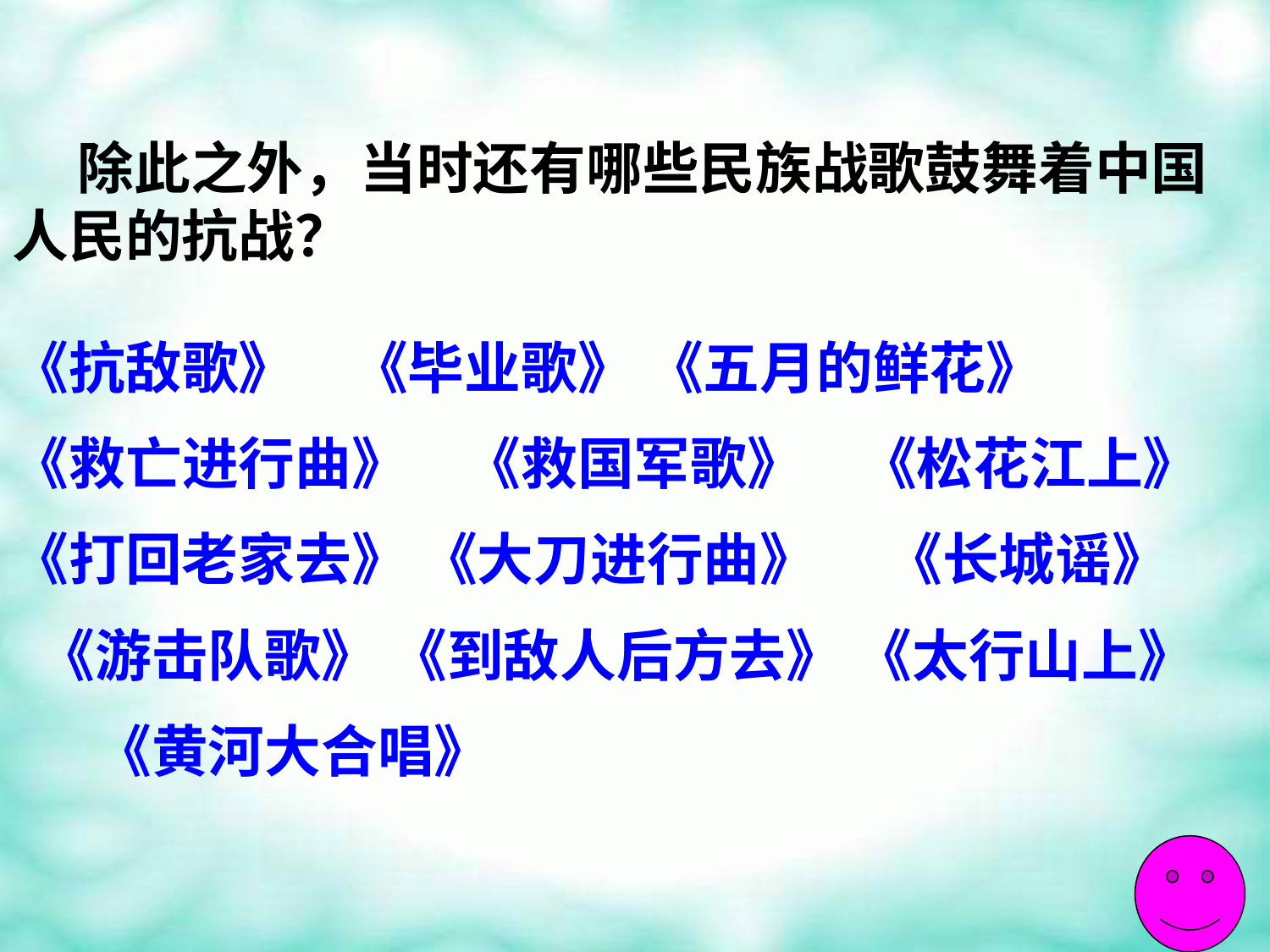

除此之外，当时还有哪些民族战歌鼓舞着中国人民的抗战？
《抗敌歌》　《毕业歌》 《五月的鲜花》
《救亡进行曲》　《救国军歌》　《松花江上》
《打回老家去》 《大刀进行曲》 　《长城谣》
 《游击队歌》 《到敌人后方去》 《太行山上》
 　《黄河大合唱》